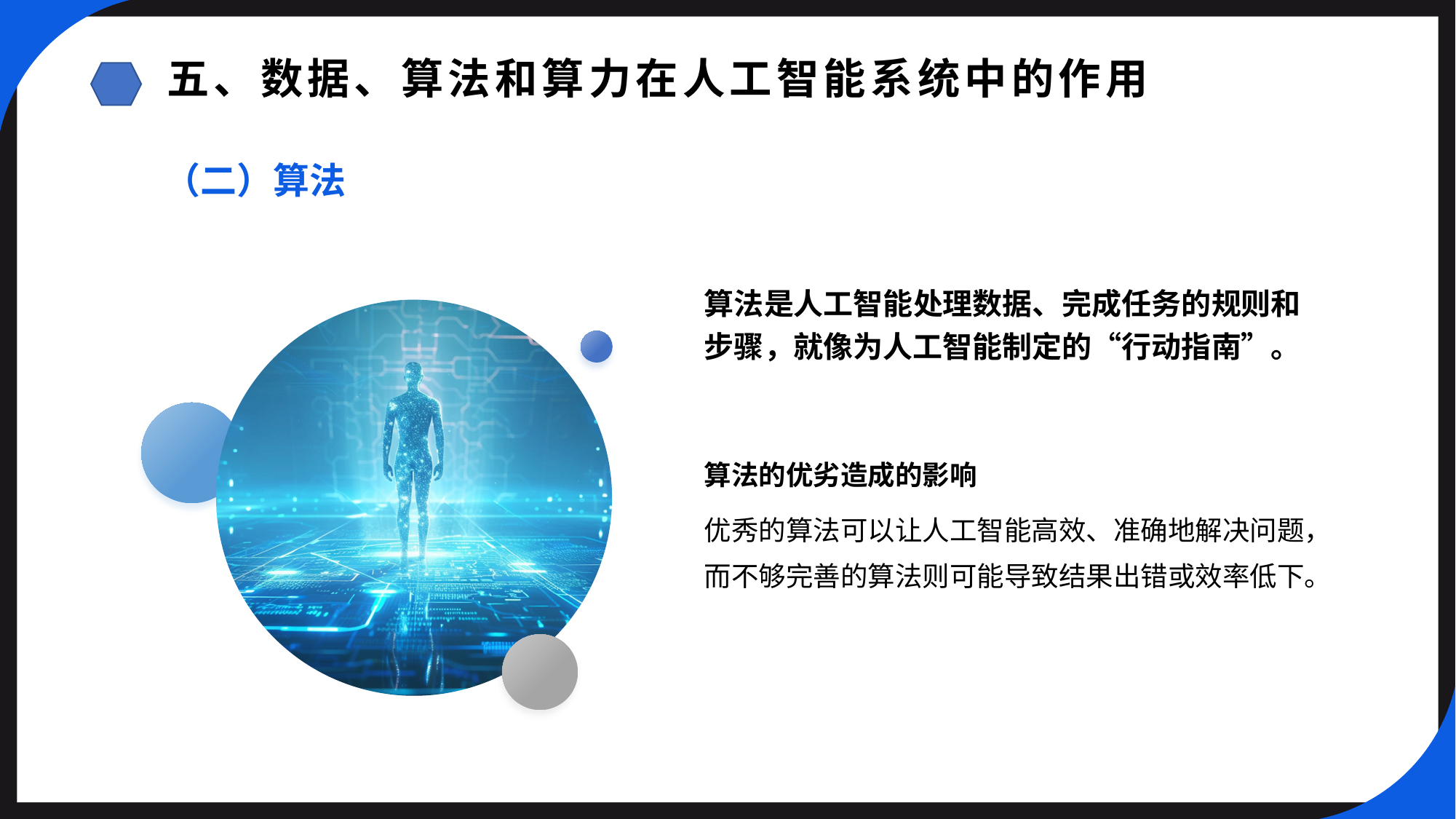

五、数据、算法和算力在人工智能系统中的作用
（二）算法
算法是人工智能处理数据、完成任务的规则和步骤，就像为人工智能制定的“行动指南”。

算法的优劣造成的影响
优秀的算法可以让人工智能高效、准确地解决问题，而不够完善的算法则可能导致结果出错或效率低下。